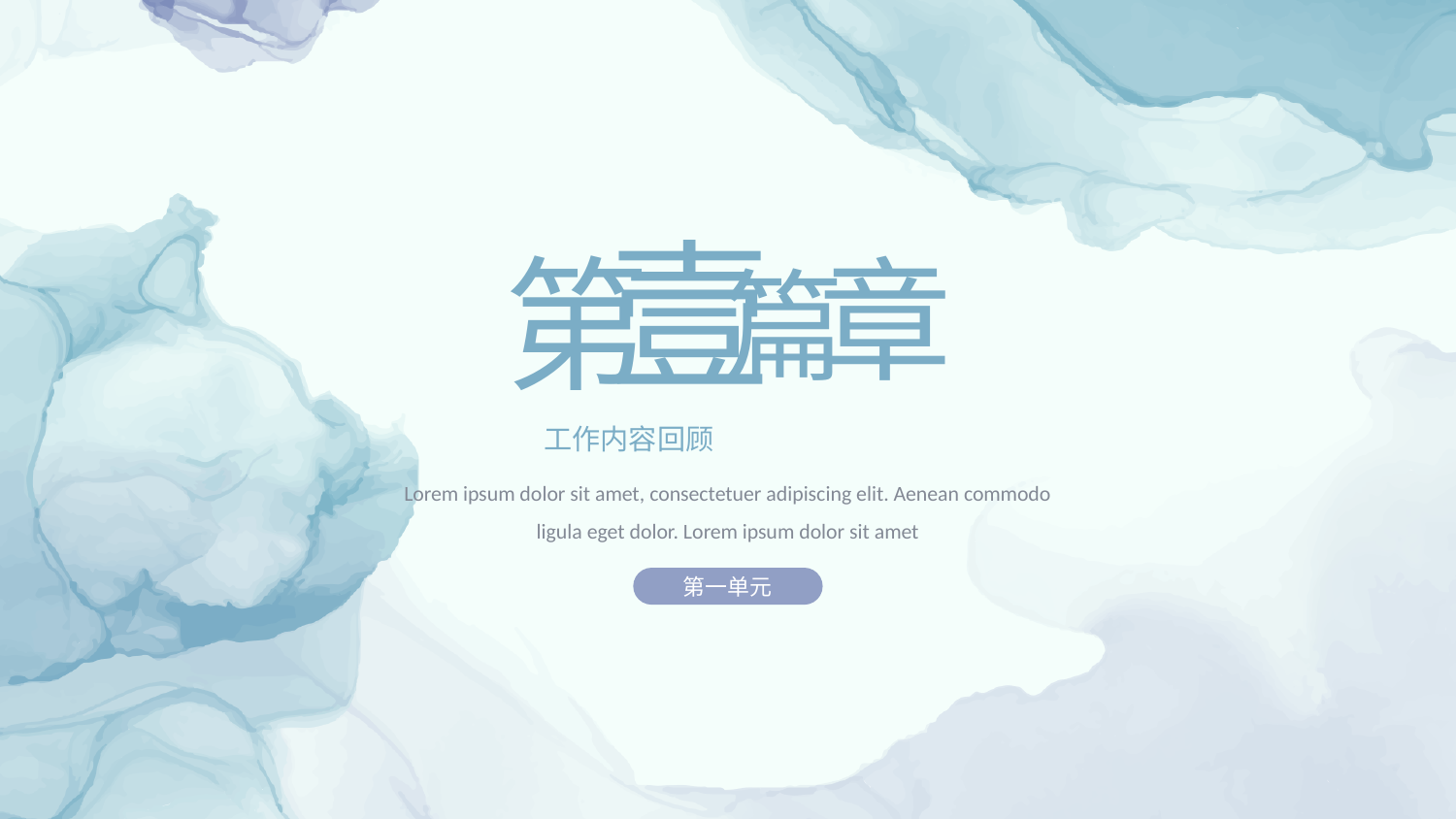

壹
第
章
篇
工作内容回顾
Lorem ipsum dolor sit amet, consectetuer adipiscing elit. Aenean commodo ligula eget dolor. Lorem ipsum dolor sit amet
第一单元